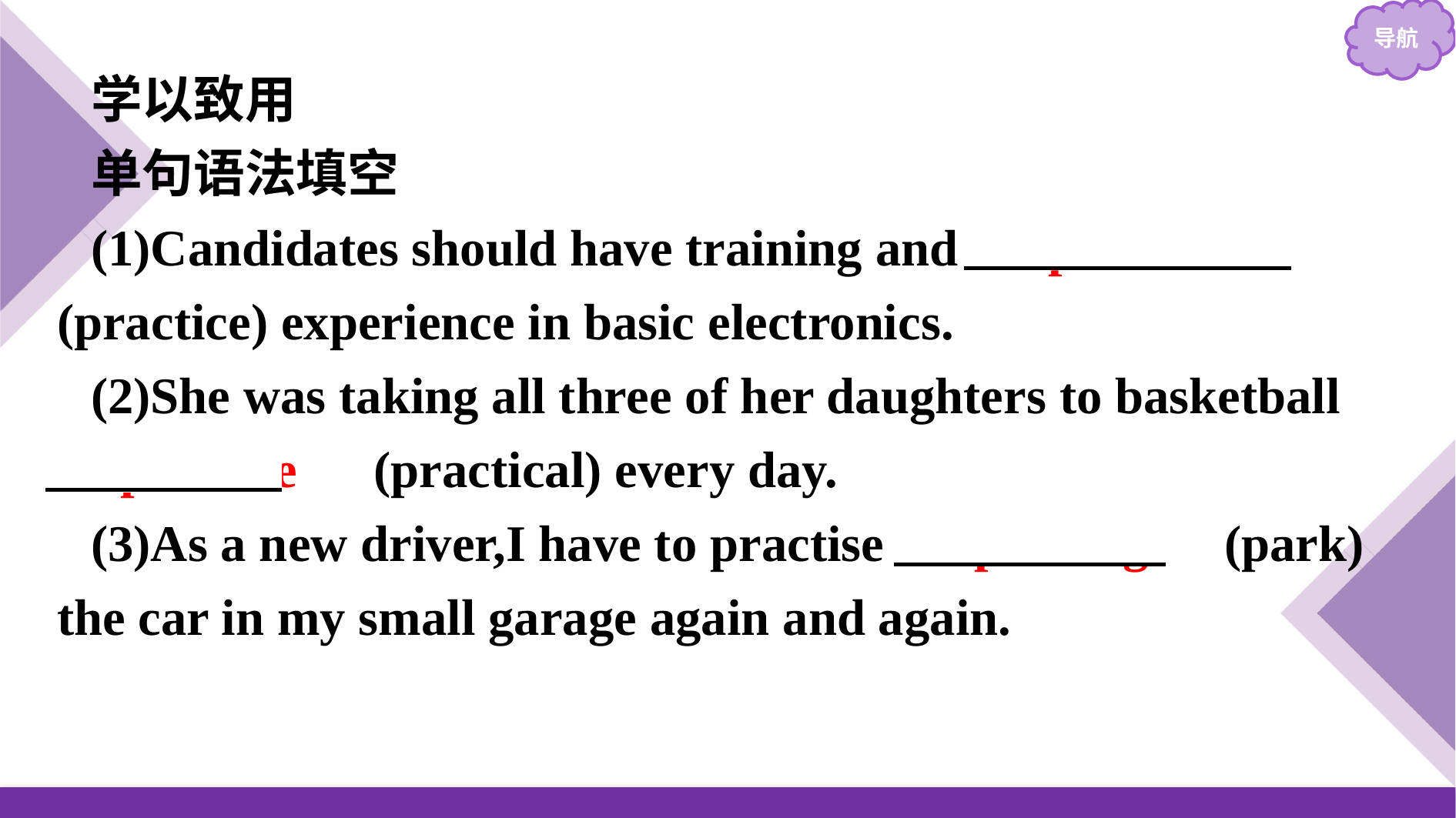

学以致用
单句语法填空
(1)Candidates should have training and 　practical　(practice) experience in basic electronics.
(2)She was taking all three of her daughters to basketball 　practice　(practical) every day.
(3)As a new driver,I have to practise 　parking　(park) the car in my small garage again and again.